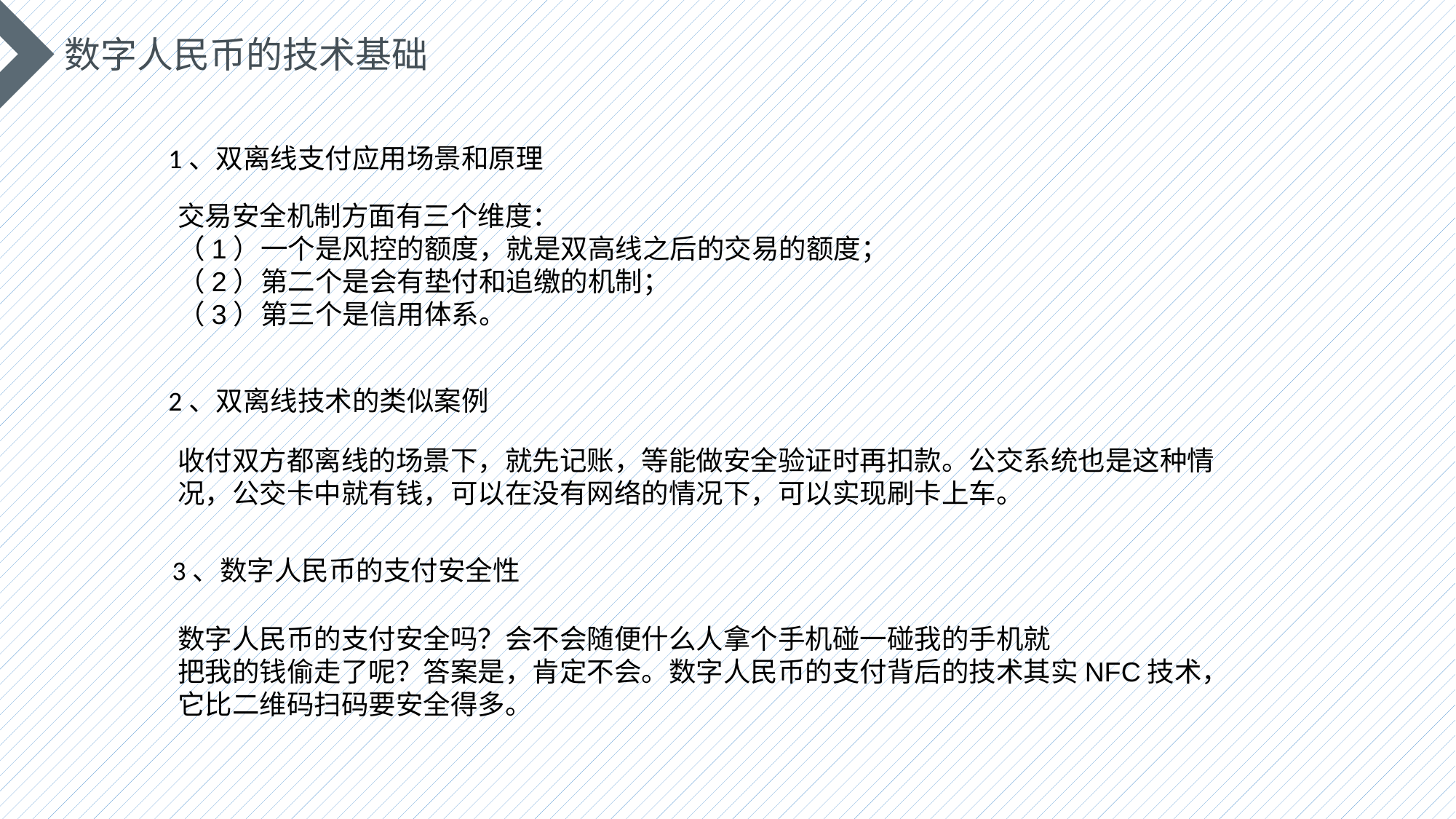

数字人民币的技术基础

1、双离线支付应用场景和原理
交易安全机制方面有三个维度：
（1）一个是风控的额度，就是双高线之后的交易的额度；
（2）第二个是会有垫付和追缴的机制；
（3）第三个是信用体系。
2、双离线技术的类似案例
收付双方都离线的场景下，就先记账，等能做安全验证时再扣款。公交系统也是这种情况，公交卡中就有钱，可以在没有网络的情况下，可以实现刷卡上车。
3、数字人民币的支付安全性
数字人民币的支付安全吗？会不会随便什么人拿个手机碰一碰我的手机就把我的钱偷走了呢？答案是，肯定不会。数字人民币的支付背后的技术其实NFC技术，它比二维码扫码要安全得多。